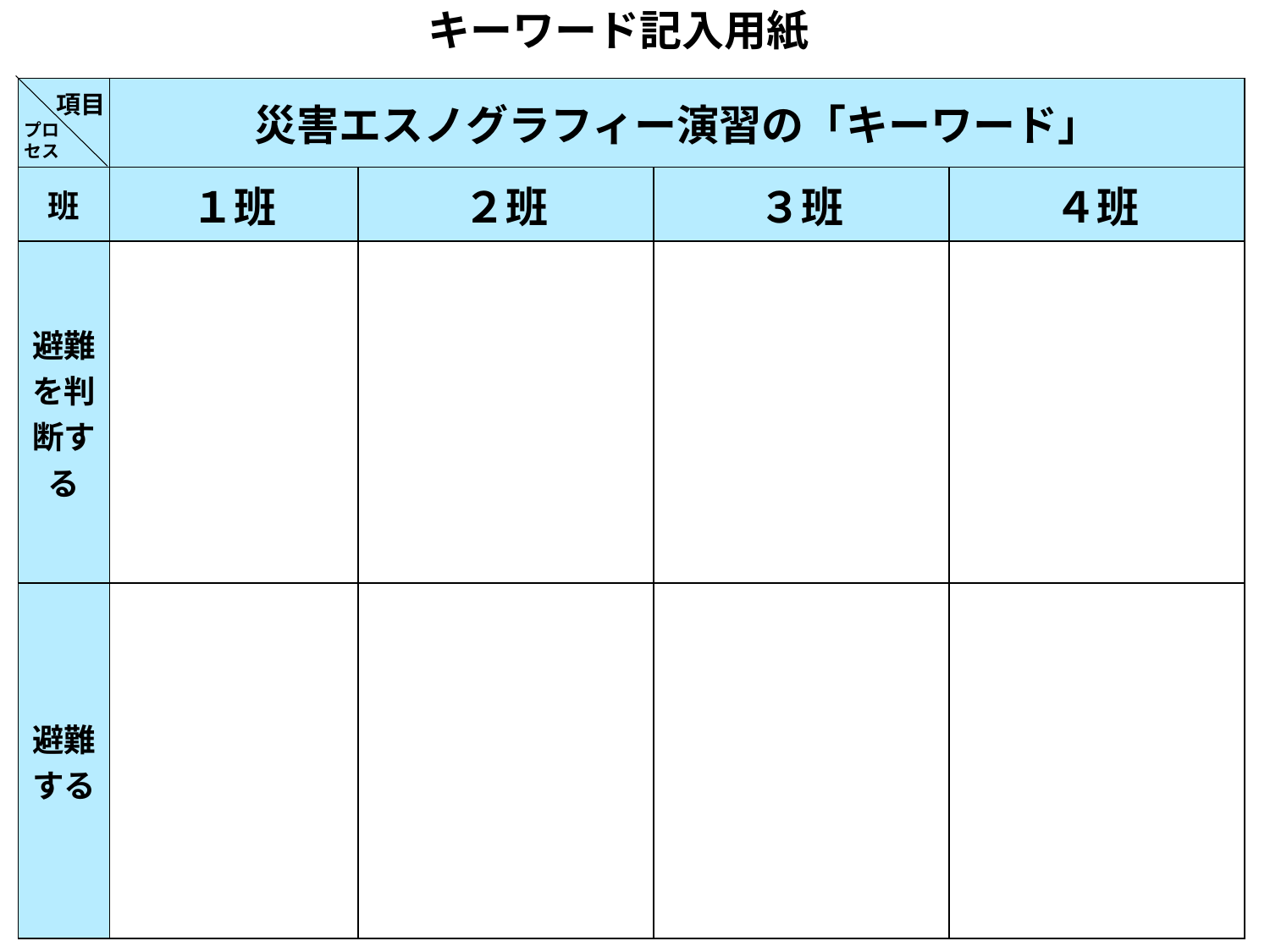

キーワード記入用紙
項目
|  | 災害エスノグラフィー演習の「キーワード」 |  |  |  |
| --- | --- | --- | --- | --- |
| 班 | １班 | ２班 | ３班 | ４班 |
| 避難を判断する |  |  |  |  |
| 避難する |  |  |  |  |
プロ
セス